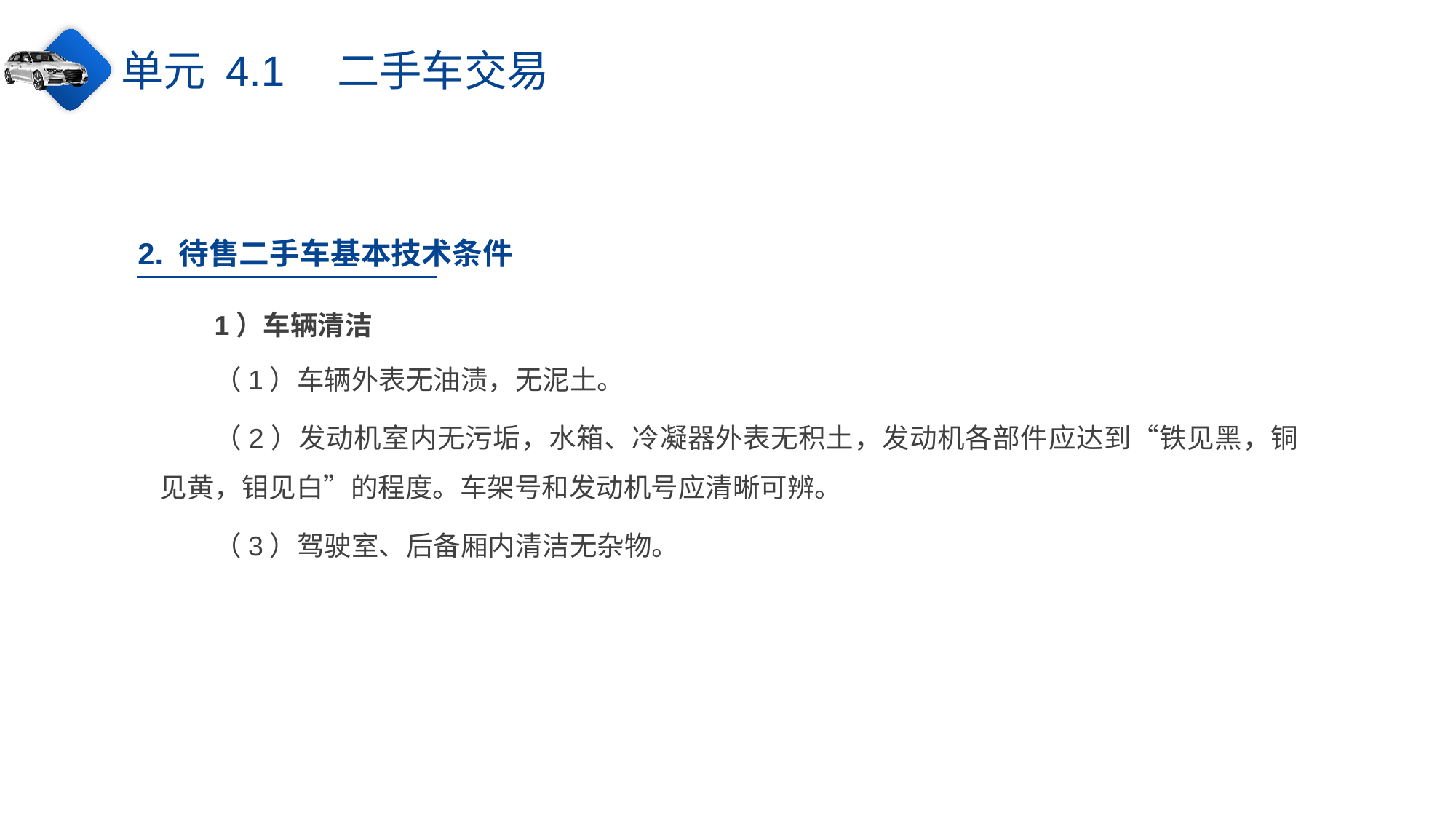

单元 4.1　二手车交易
2. 待售二手车基本技术条件
1）车辆清洁
（1）车辆外表无油渍，无泥土。
（2）发动机室内无污垢，水箱、冷凝器外表无积土，发动机各部件应达到“铁见黑，铜见黄，钼见白”的程度。车架号和发动机号应清晰可辨。
（3）驾驶室、后备厢内清洁无杂物。